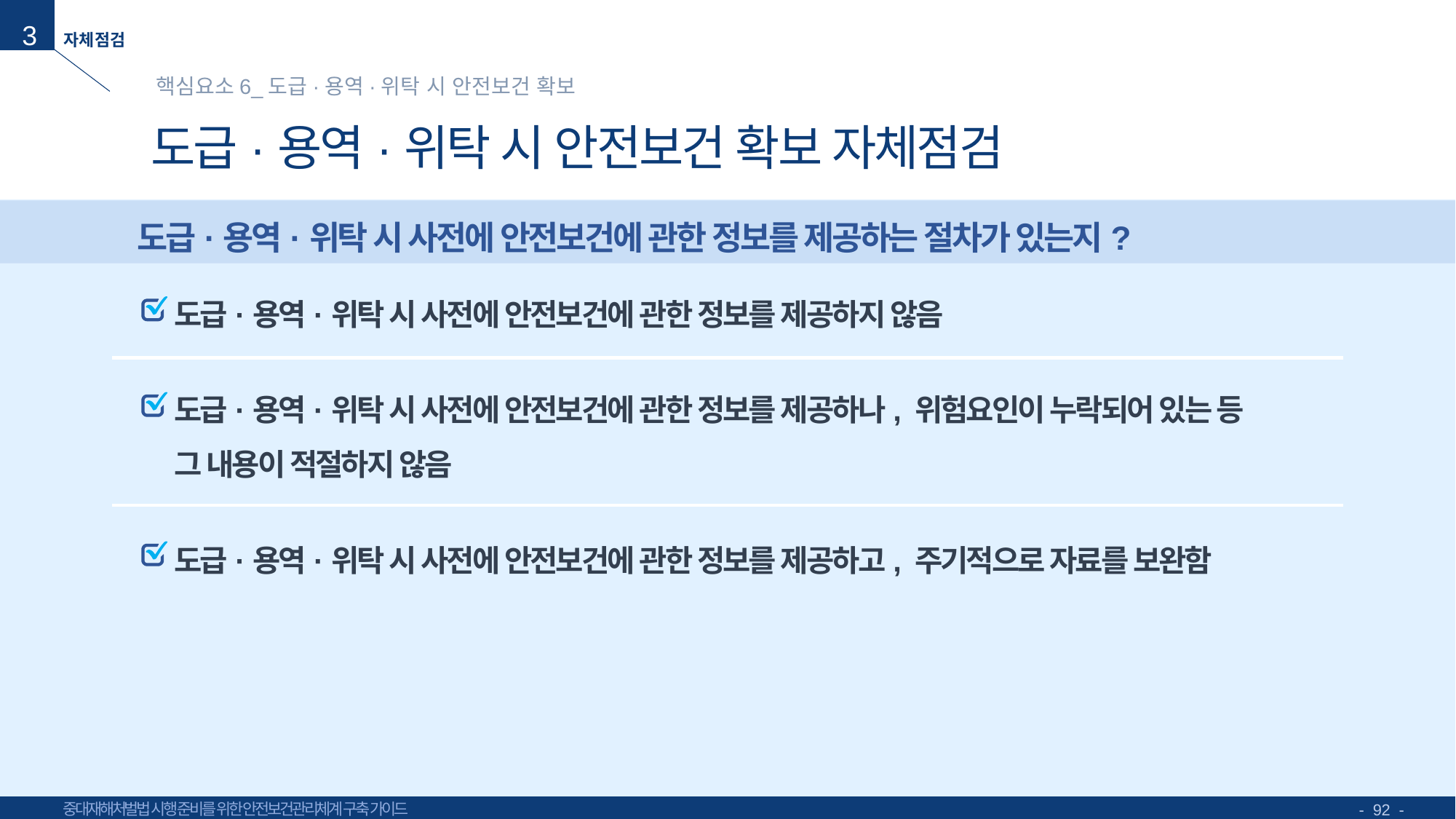

3
핵심요소6_도급·용역·위탁 시 안전보건 확보
# 도급·용역·위탁 시 안전보건 확보 자체점검

도급·용역·위탁 시 사전에 안전보건에 관한 정보를 제공하는 절차가 있는지?
도급·용역·위탁 시 사전에 안전보건에 관한 정보를 제공하지 않음
도급·용역·위탁 시 사전에 안전보건에 관한 정보를 제공하나, 위험요인이 누락되어 있는 등
그 내용이 적절하지 않음
도급·용역·위탁 시 사전에 안전보건에 관한 정보를 제공하고, 주기적으로 자료를 보완함

-  92  -